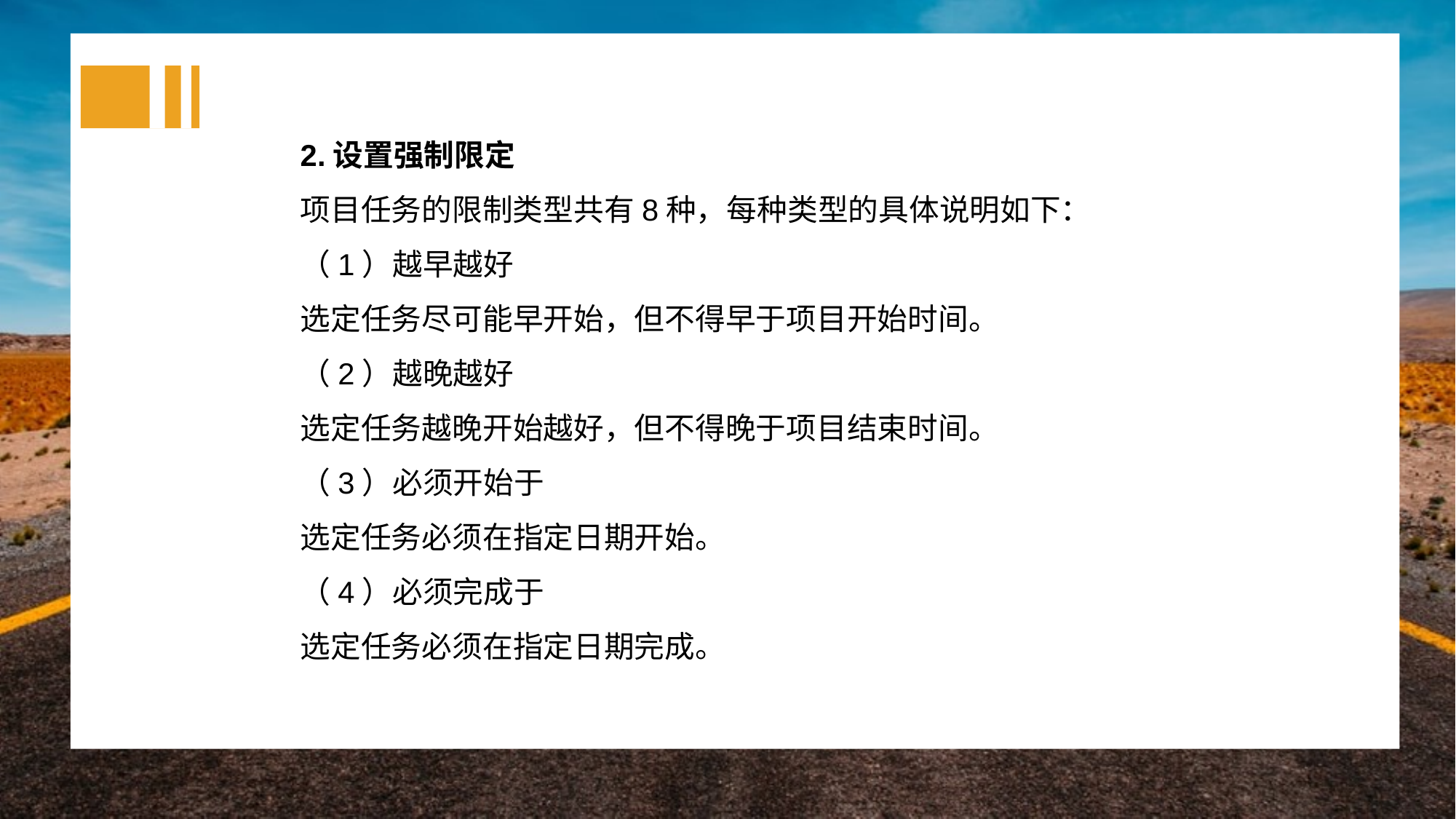

2.设置强制限定
项目任务的限制类型共有8种，每种类型的具体说明如下：
（1）越早越好
选定任务尽可能早开始，但不得早于项目开始时间。
（2）越晚越好
选定任务越晚开始越好，但不得晚于项目结束时间。
（3）必须开始于
选定任务必须在指定日期开始。
（4）必须完成于
选定任务必须在指定日期完成。